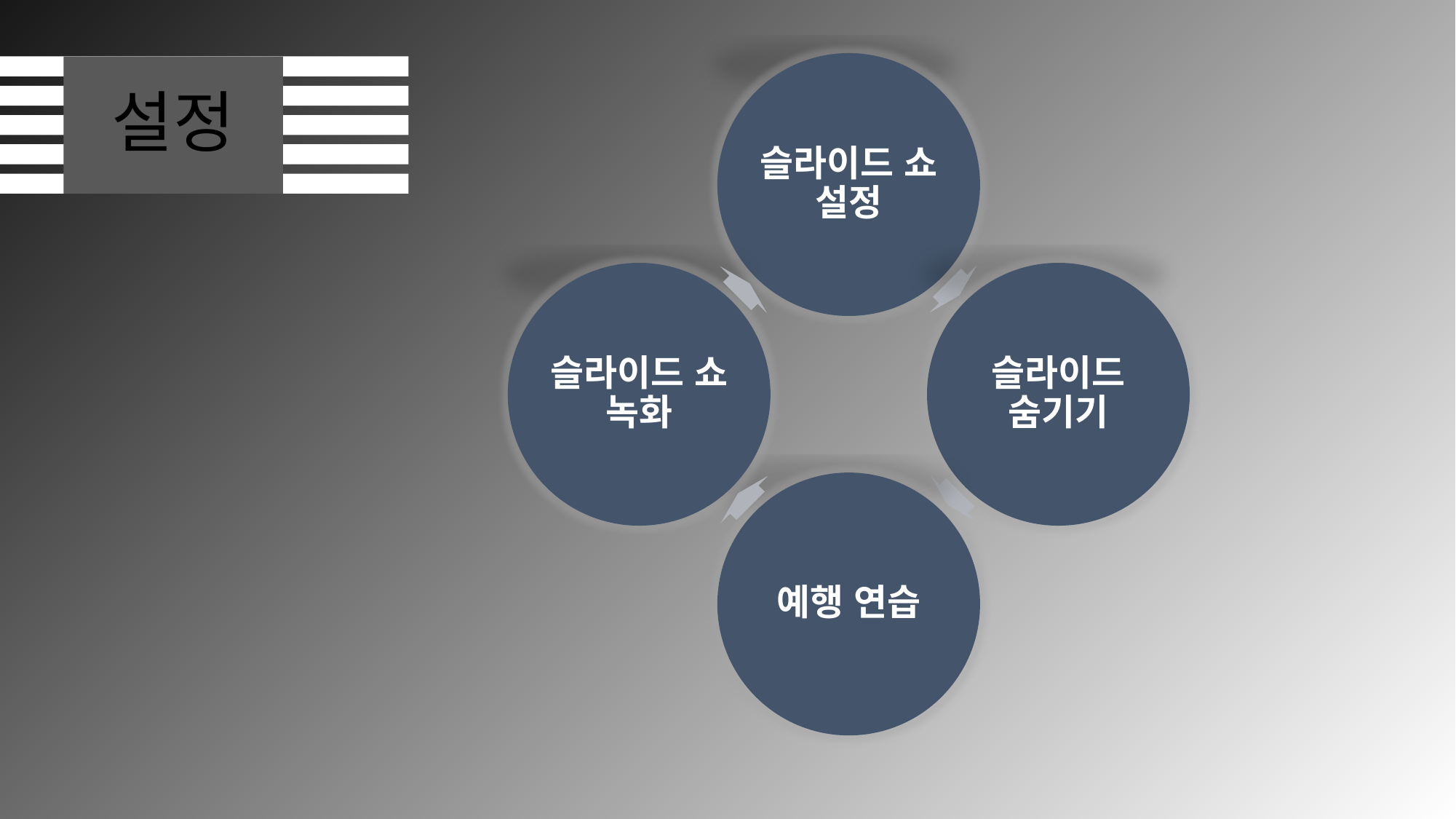

# 설정

슬라이드 쇼 설정

슬라이드 숨기기

예행 연습

슬라이드 쇼 녹화